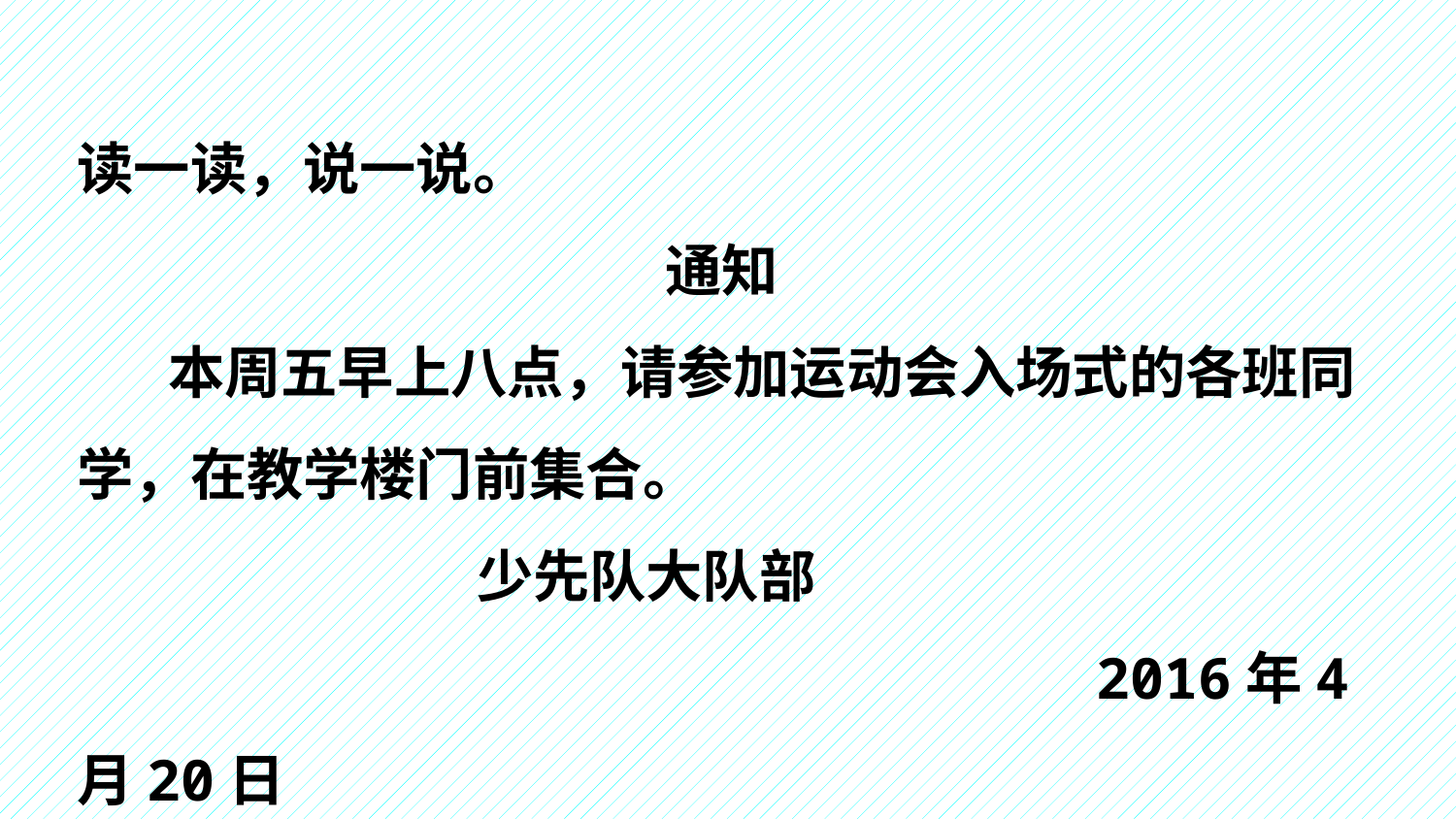

读一读，说一说。
通知
      本周五早上八点，请参加运动会入场式的各班同学，在教学楼门前集合。
                              少先队大队部
                              2016年4月20日